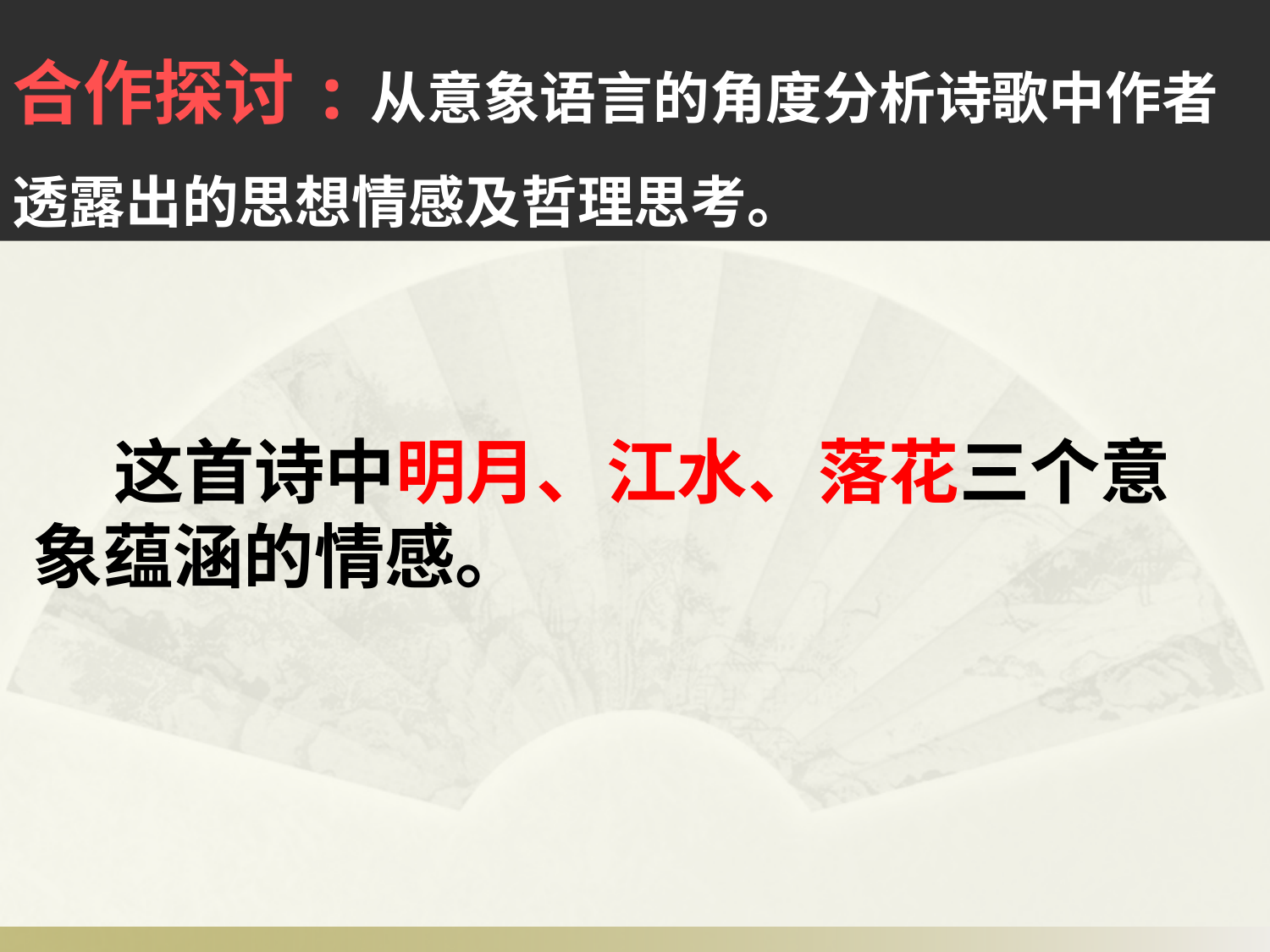

合作探讨:从意象语言的角度分析诗歌中作者透露出的思想情感及哲理思考。
    这首诗中明月、江水、落花三个意象蕴涵的情感。